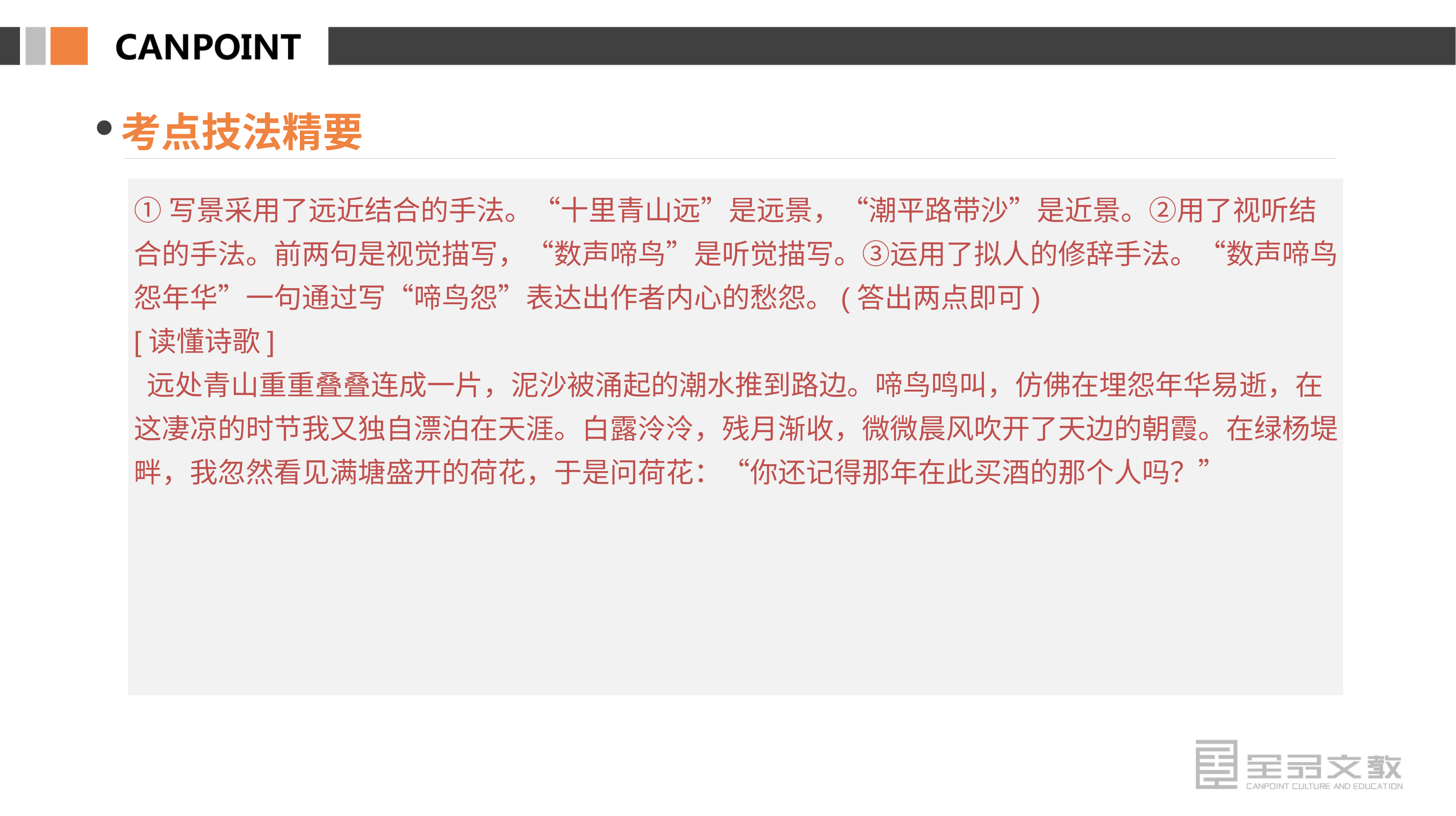

考点技法精要

①写景采用了远近结合的手法。“十里青山远”是远景，“潮平路带沙”是近景。②用了视听结合的手法。前两句是视觉描写，“数声啼鸟”是听觉描写。③运用了拟人的修辞手法。“数声啼鸟怨年华”一句通过写“啼鸟怨”表达出作者内心的愁怨。(答出两点即可)
[读懂诗歌]
 远处青山重重叠叠连成一片，泥沙被涌起的潮水推到路边。啼鸟鸣叫，仿佛在埋怨年华易逝，在这凄凉的时节我又独自漂泊在天涯。白露泠泠，残月渐收，微微晨风吹开了天边的朝霞。在绿杨堤畔，我忽然看见满塘盛开的荷花，于是问荷花：“你还记得那年在此买酒的那个人吗？”